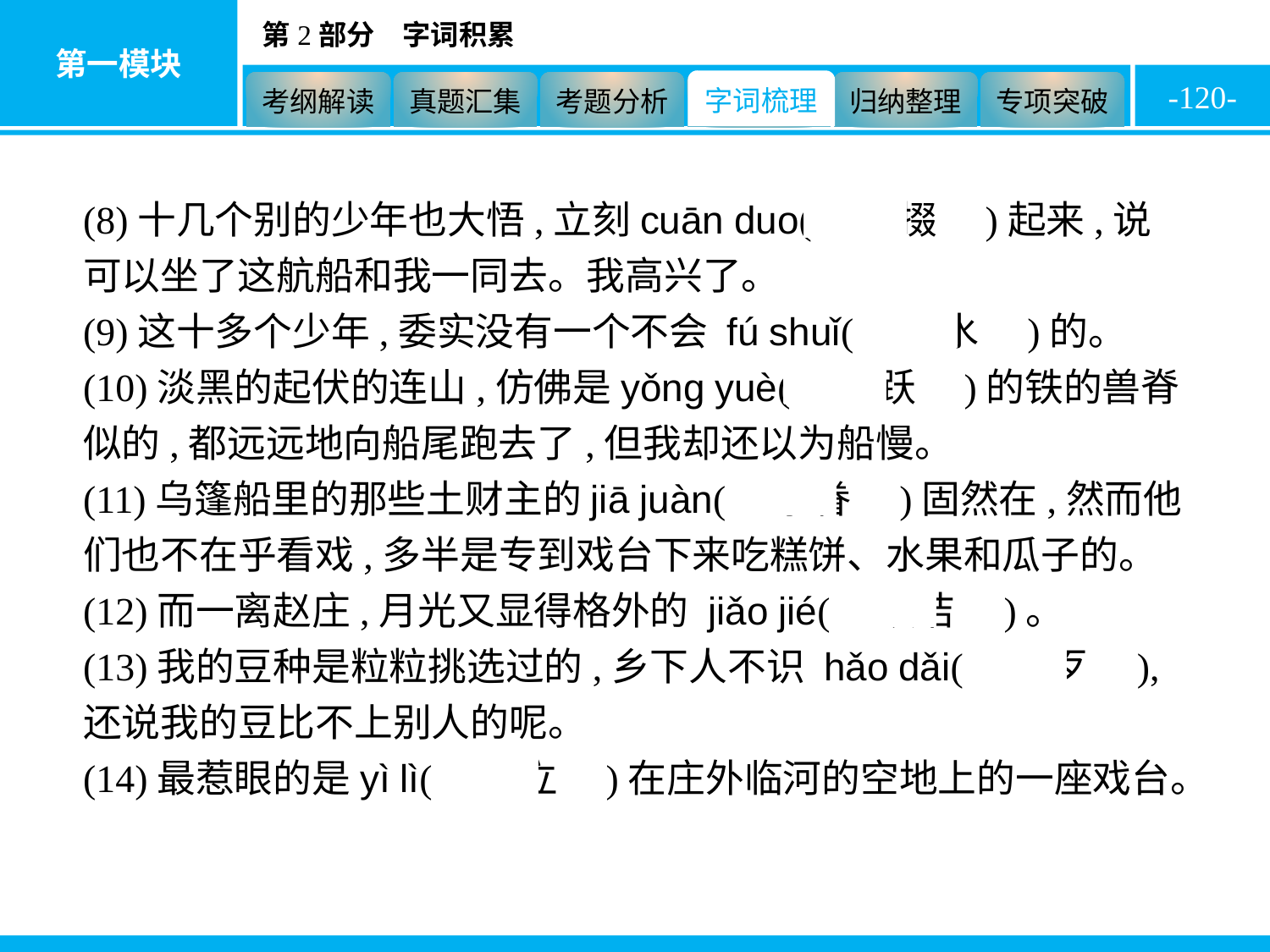

-120-
(8)十几个别的少年也大悟,立刻cuān duo(　撺掇　)起来,说可以坐了这航船和我一同去。我高兴了。
(9)这十多个少年,委实没有一个不会 fú shuǐ(　凫水　)的。
(10)淡黑的起伏的连山,仿佛是yǒng yuè(　踊跃　)的铁的兽脊似的,都远远地向船尾跑去了,但我却还以为船慢。
(11)乌篷船里的那些土财主的jiā juàn(　家眷　)固然在,然而他们也不在乎看戏,多半是专到戏台下来吃糕饼、水果和瓜子的。
(12)而一离赵庄,月光又显得格外的 jiǎo jié(　皎洁　)。
(13)我的豆种是粒粒挑选过的,乡下人不识 hǎo dǎi(　好歹　),还说我的豆比不上别人的呢。
(14)最惹眼的是yì lì(　屹立　)在庄外临河的空地上的一座戏台。